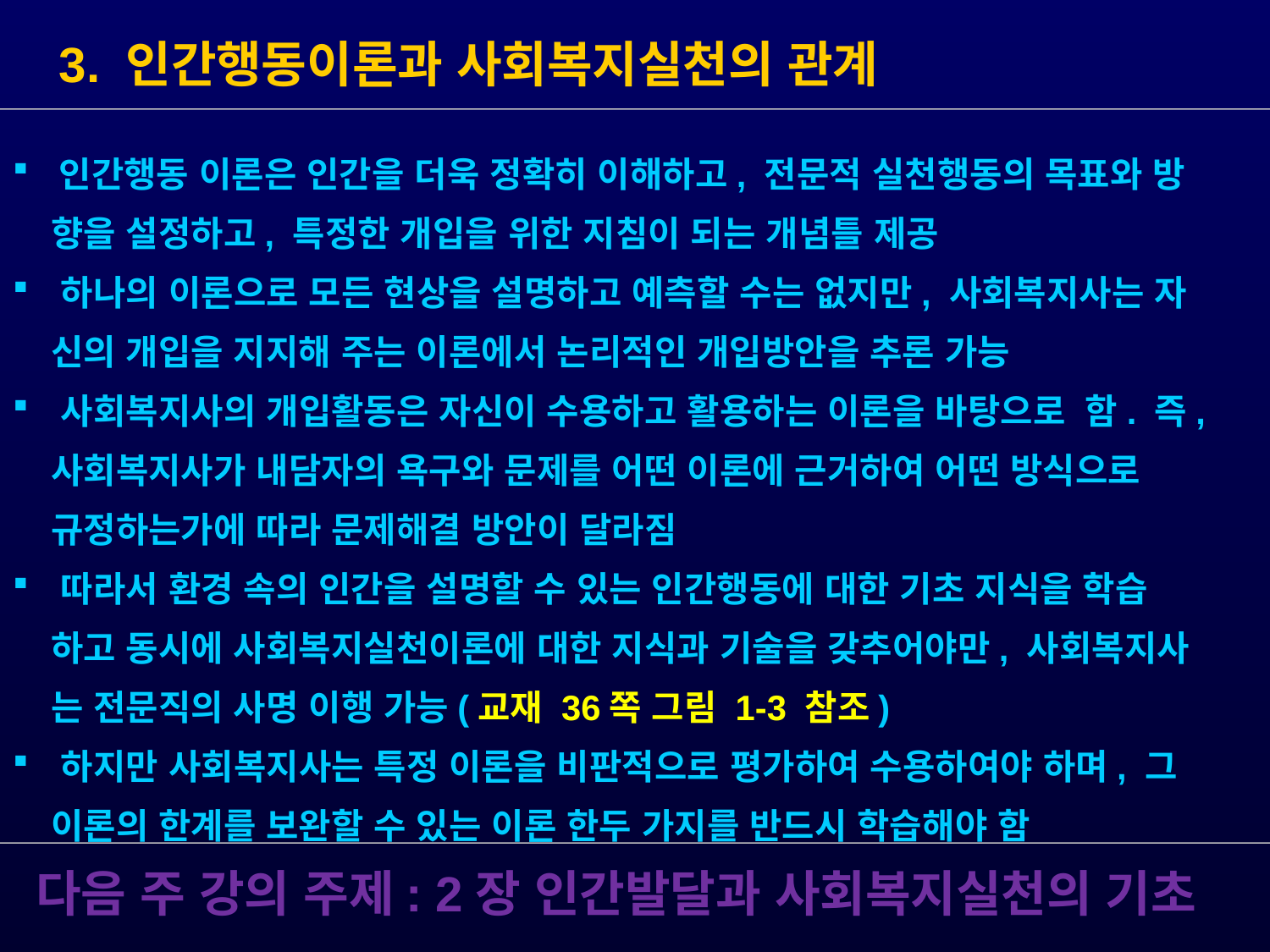

3. 인간행동이론과 사회복지실천의 관계

 인간행동 이론은 인간을 더욱 정확히 이해하고, 전문적 실천행동의 목표와 방
   향을 설정하고, 특정한 개입을 위한 지침이 되는 개념틀 제공
 하나의 이론으로 모든 현상을 설명하고 예측할 수는 없지만, 사회복지사는 자
   신의 개입을 지지해 주는 이론에서 논리적인 개입방안을 추론 가능
 사회복지사의 개입활동은 자신이 수용하고 활용하는 이론을 바탕으로  함. 즉,
   사회복지사가 내담자의 욕구와 문제를 어떤 이론에 근거하여 어떤 방식으로
   규정하는가에 따라 문제해결 방안이 달라짐
 따라서 환경 속의 인간을 설명할 수 있는 인간행동에 대한 기초 지식을 학습
   하고 동시에 사회복지실천이론에 대한 지식과 기술을 갖추어야만, 사회복지사
   는 전문직의 사명 이행 가능(교재 36쪽 그림 1-3 참조)
 하지만 사회복지사는 특정 이론을 비판적으로 평가하여 수용하여야 하며, 그
   이론의 한계를 보완할 수 있는 이론 한두 가지를 반드시 학습해야 함

 다음 주 강의 주제: 2장 인간발달과 사회복지실천의 기초